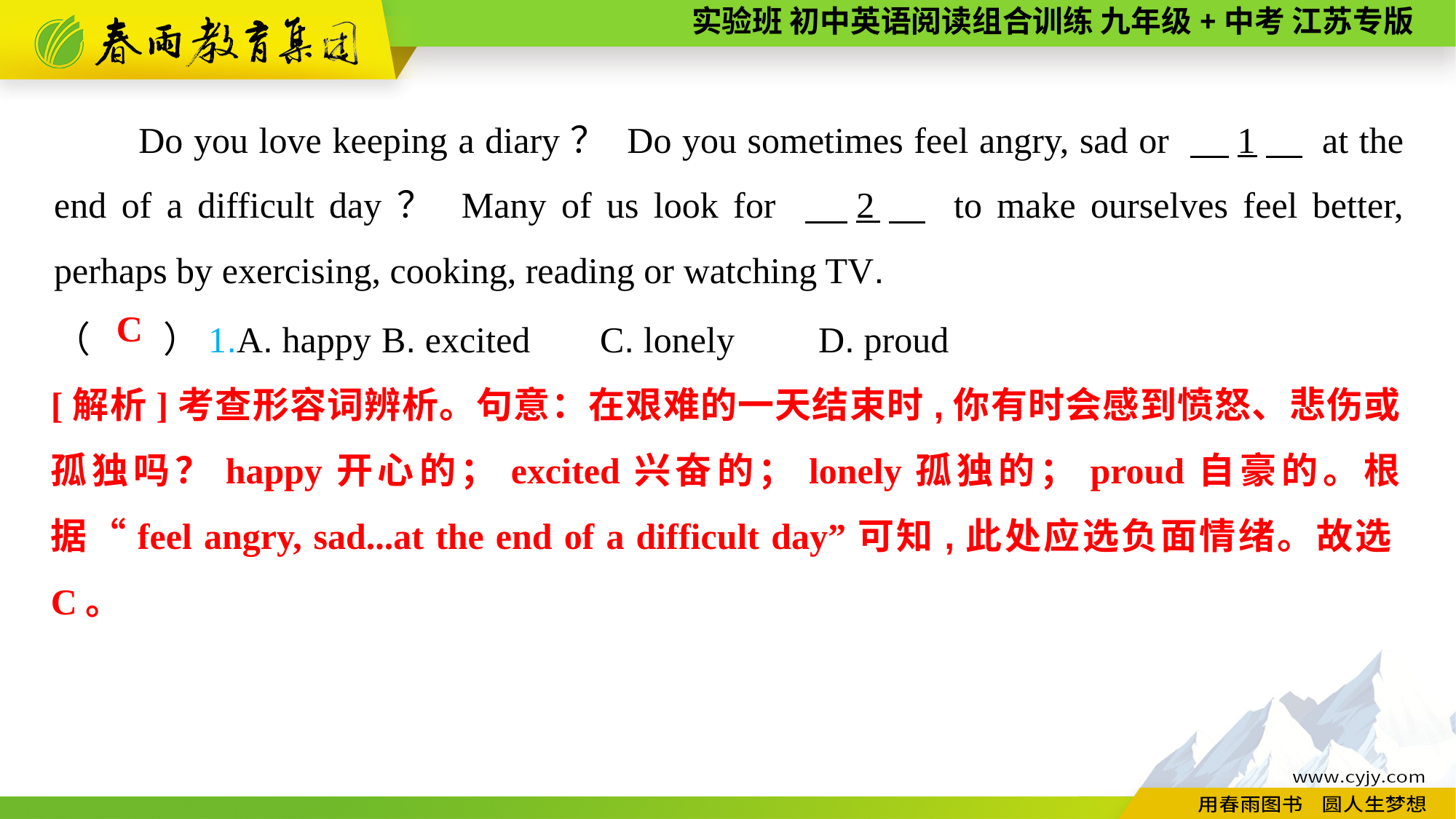

Do you love keeping a diary？ Do you sometimes feel angry, sad or 　1　 at the end of a difficult day？ Many of us look for 　2　 to make ourselves feel better, perhaps by exercising, cooking, reading or watching TV.
（　　）1.A. happy	B. excited	C. lonely	D. proud
C
[解析]考查形容词辨析。句意：在艰难的一天结束时,你有时会感到愤怒、悲伤或孤独吗？happy开心的；excited兴奋的；lonely孤独的；proud自豪的。根据“feel angry, sad...at the end of a difficult day”可知,此处应选负面情绪。故选C。